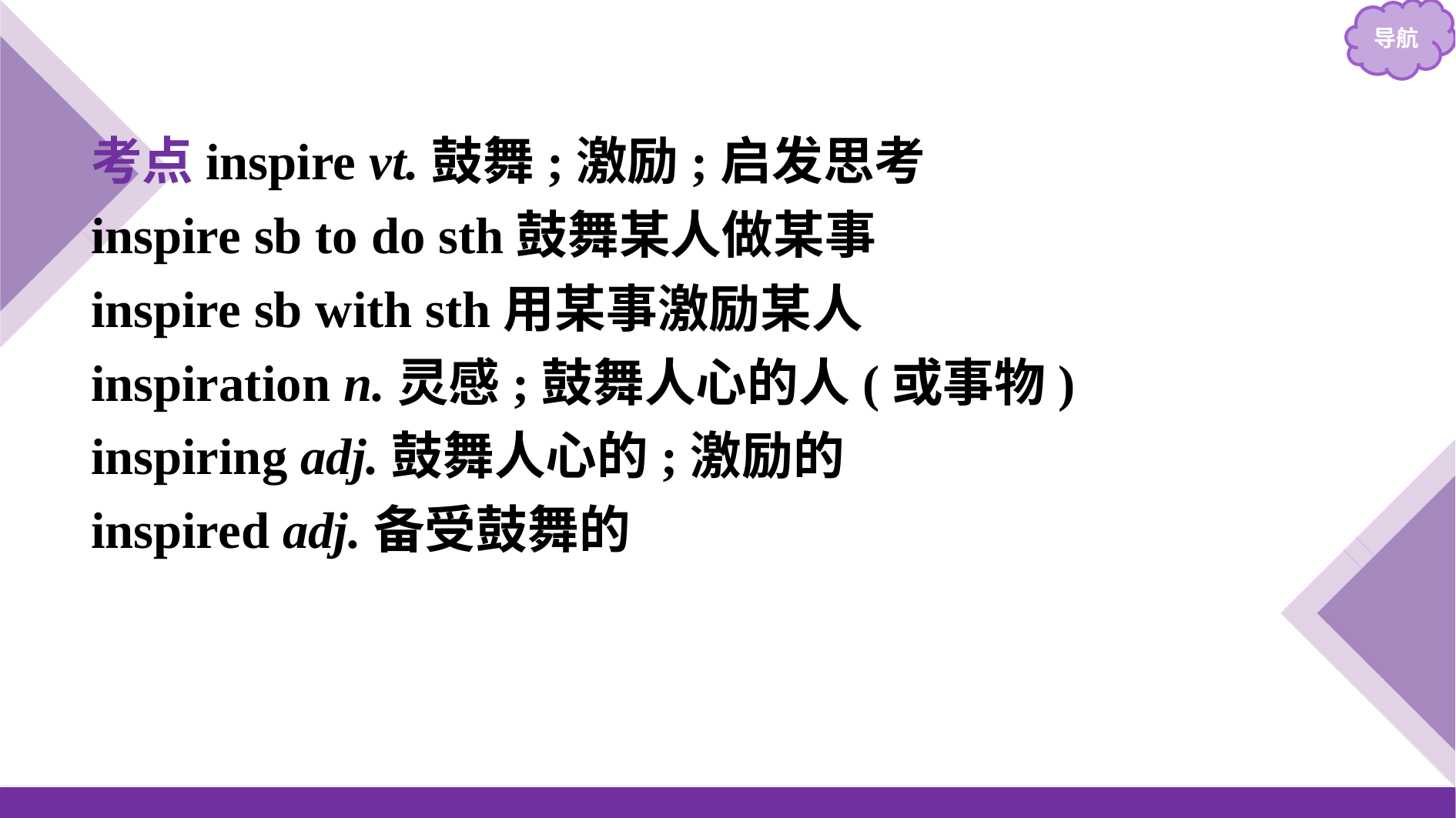

考点inspire vt.鼓舞;激励;启发思考
inspire sb to do sth鼓舞某人做某事
inspire sb with sth用某事激励某人
inspiration n.灵感;鼓舞人心的人(或事物)
inspiring adj.鼓舞人心的;激励的
inspired adj.备受鼓舞的